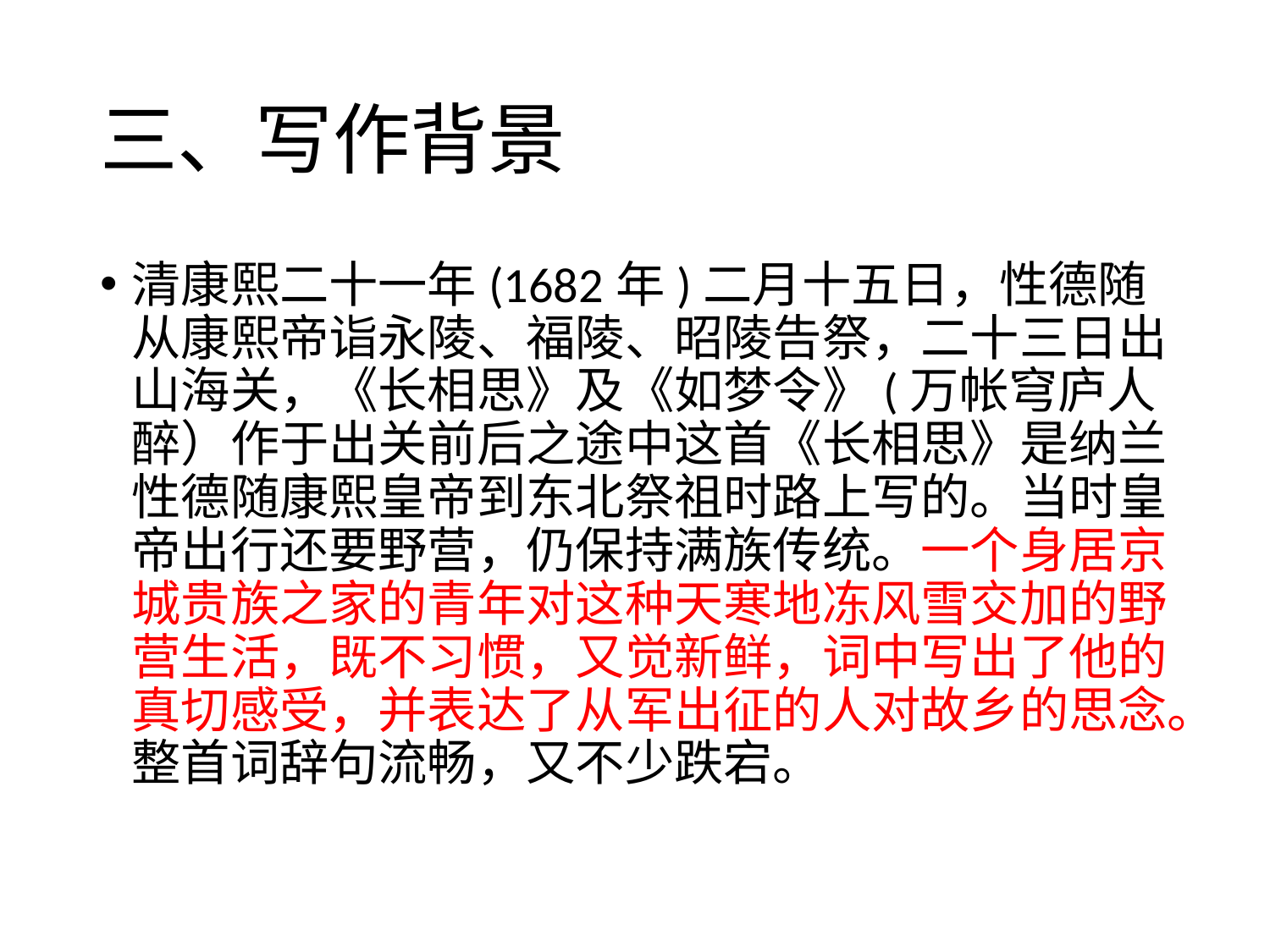

# 三、写作背景
清康熙二十一年(1682年)二月十五日，性德随从康熙帝诣永陵、福陵、昭陵告祭，二十三日出山海关，《长相思》及《如梦令》(万帐穹庐人醉）作于出关前后之途中这首《长相思》是纳兰性德随康熙皇帝到东北祭祖时路上写的。当时皇帝出行还要野营，仍保持满族传统。一个身居京城贵族之家的青年对这种天寒地冻风雪交加的野营生活，既不习惯，又觉新鲜，词中写出了他的真切感受，并表达了从军出征的人对故乡的思念。整首词辞句流畅，又不少跌宕。